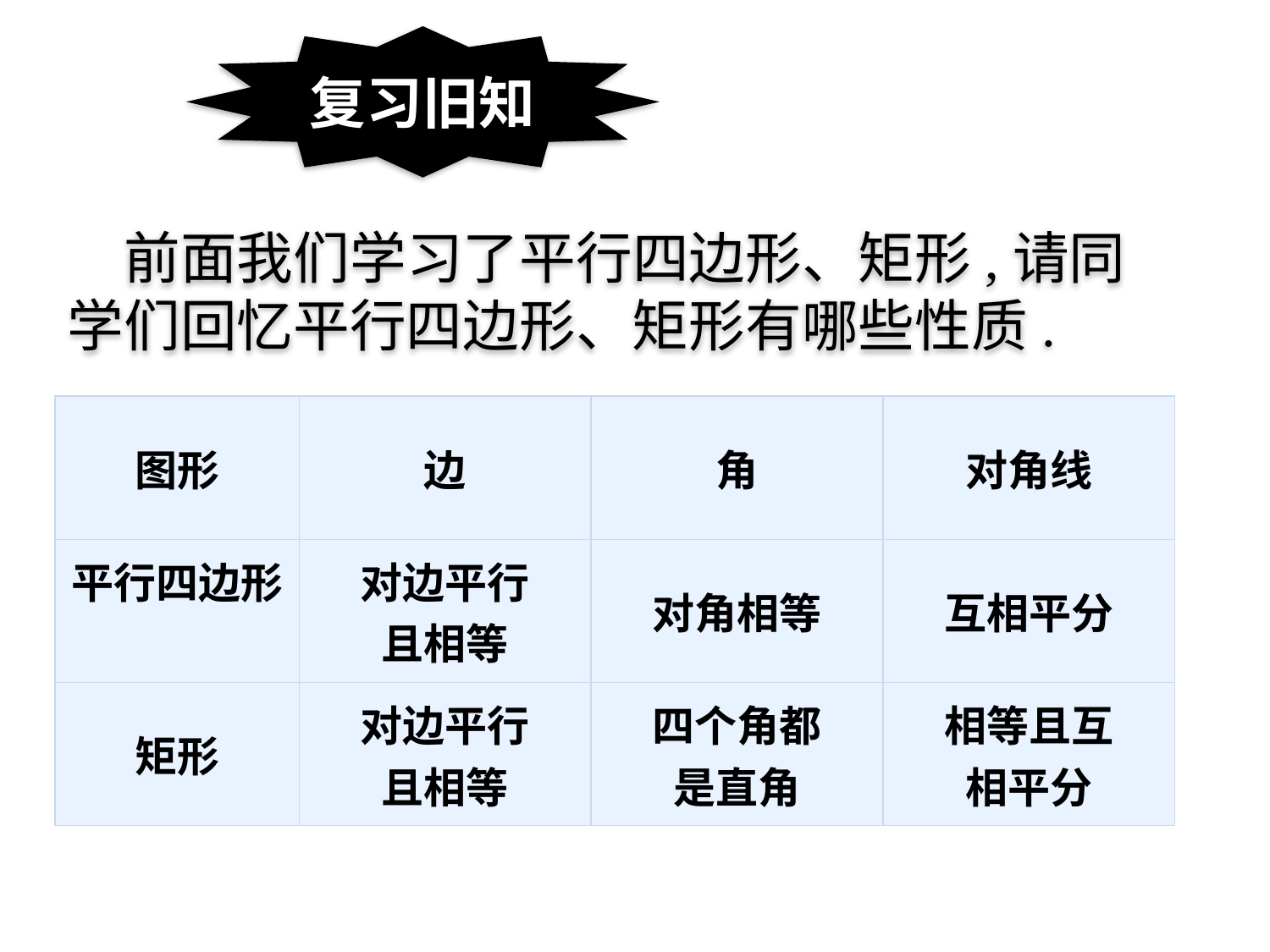

复习旧知
　前面我们学习了平行四边形、矩形,请同学们回忆平行四边形、矩形有哪些性质.
| 图形 | 边 | 角 | 对角线 |
| --- | --- | --- | --- |
| 平行四边形 | 对边平行 且相等 | 对角相等 | 互相平分 |
| 矩形 | 对边平行 且相等 | 四个角都 是直角 | 相等且互 相平分 |